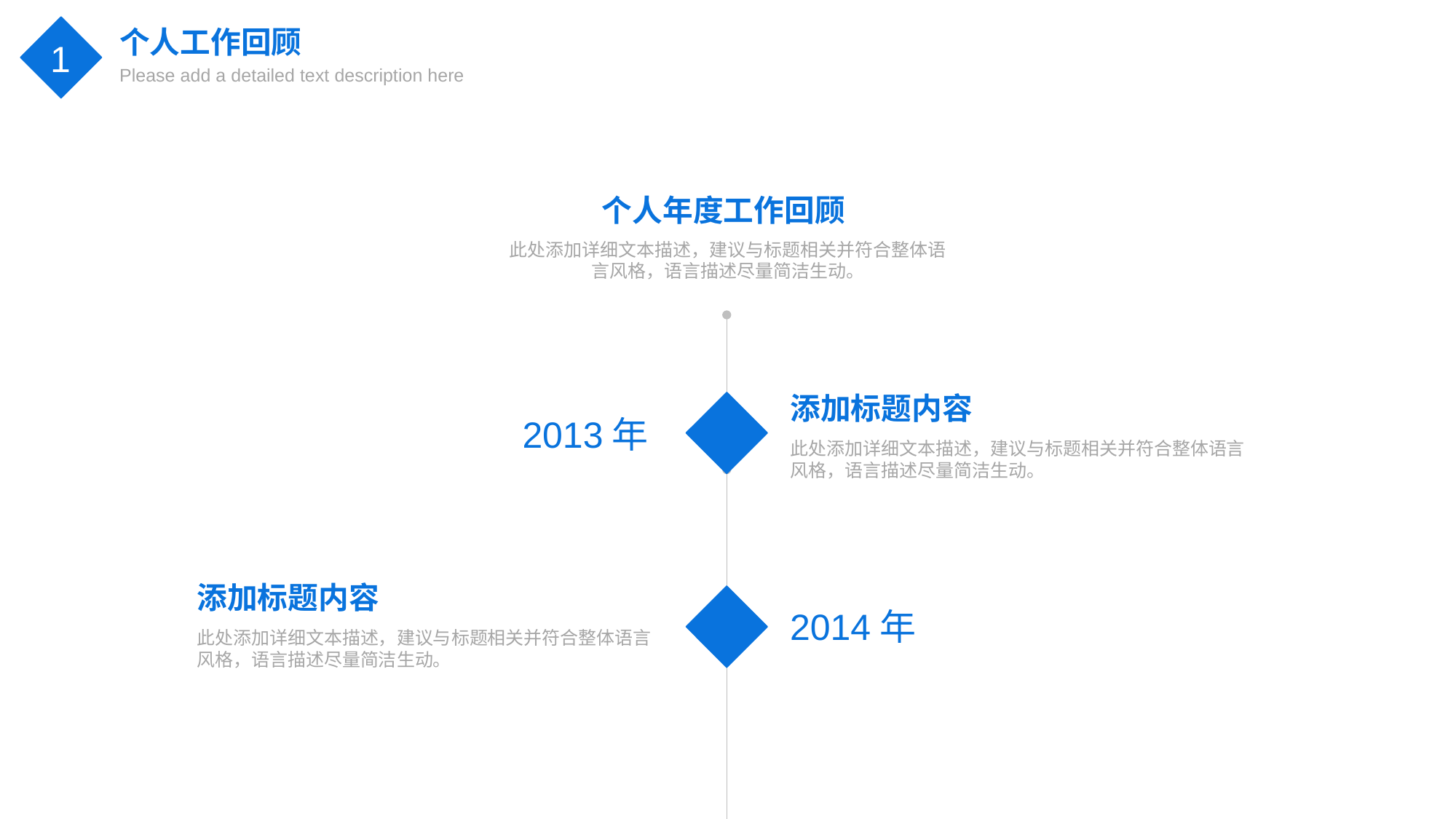

个人工作回顾
Please add a detailed text description here

1
个人年度工作回顾
此处添加详细文本描述，建议与标题相关并符合整体语言风格，语言描述尽量简洁生动。
添加标题内容
此处添加详细文本描述，建议与标题相关并符合整体语言风格，语言描述尽量简洁生动。

2013年
添加标题内容
此处添加详细文本描述，建议与标题相关并符合整体语言风格，语言描述尽量简洁生动。

2014年